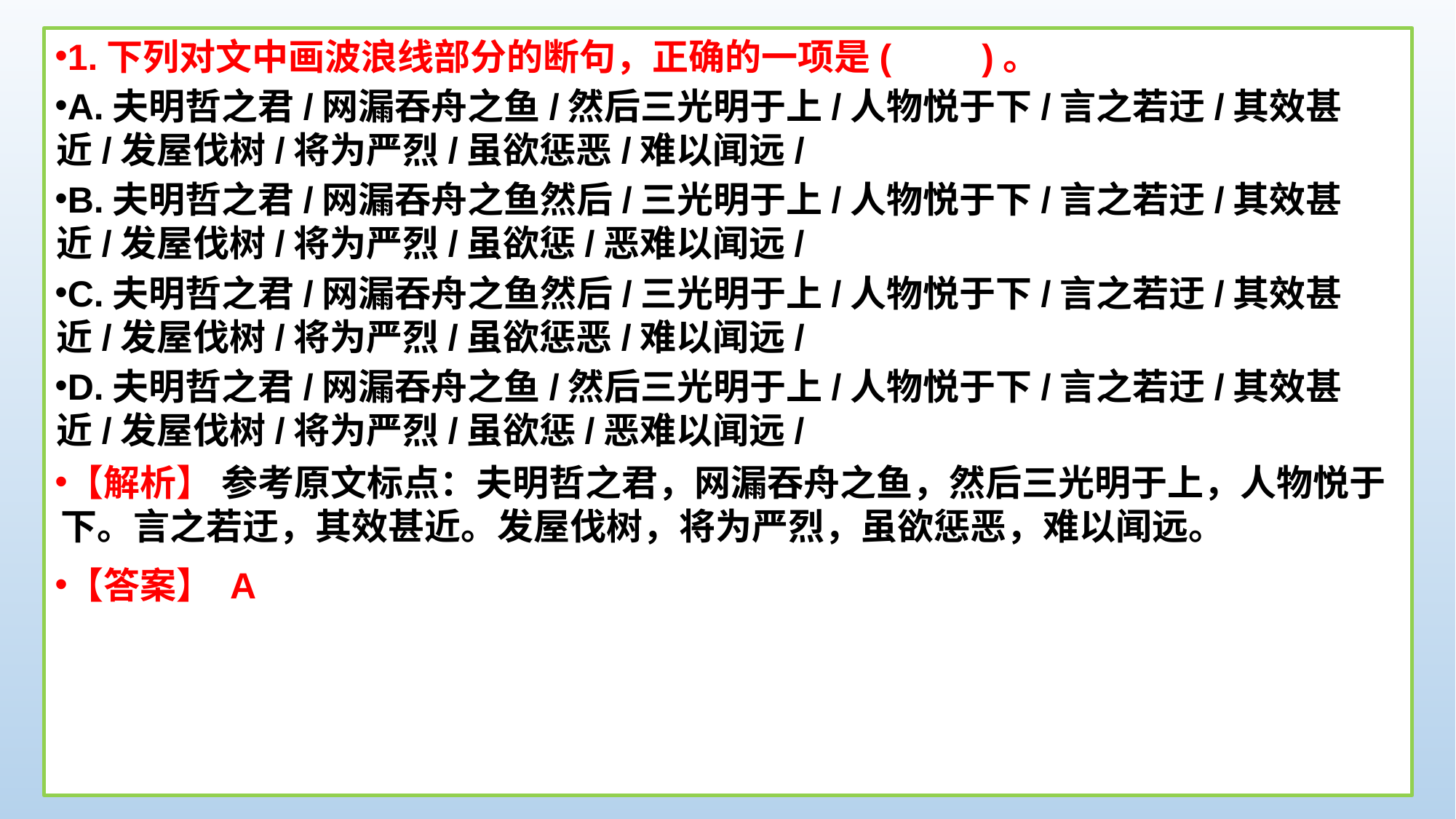

1.下列对文中画波浪线部分的断句，正确的一项是(　　)。
A.夫明哲之君/网漏吞舟之鱼/然后三光明于上/人物悦于下/言之若迂/其效甚近/发屋伐树/将为严烈/虽欲惩恶/难以闻远/
B.夫明哲之君/网漏吞舟之鱼然后/三光明于上/人物悦于下/言之若迂/其效甚近/发屋伐树/将为严烈/虽欲惩/恶难以闻远/
C.夫明哲之君/网漏吞舟之鱼然后/三光明于上/人物悦于下/言之若迂/其效甚近/发屋伐树/将为严烈/虽欲惩恶/难以闻远/
D.夫明哲之君/网漏吞舟之鱼/然后三光明于上/人物悦于下/言之若迂/其效甚近/发屋伐树/将为严烈/虽欲惩/恶难以闻远/
【解析】 参考原文标点：夫明哲之君，网漏吞舟之鱼，然后三光明于上，人物悦于下。言之若迂，其效甚近。发屋伐树，将为严烈，虽欲惩恶，难以闻远。
【答案】 A